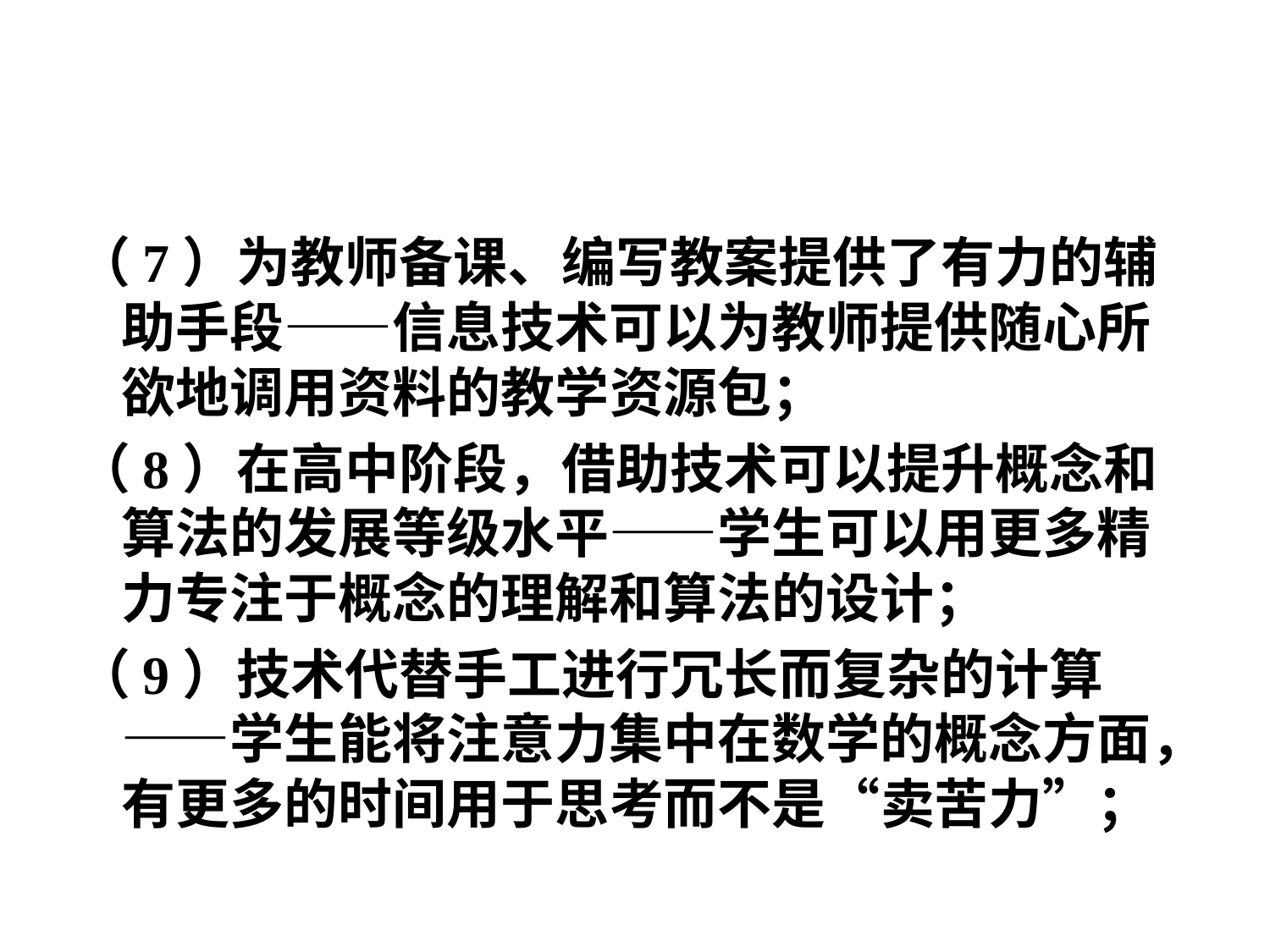

#
（7）为教师备课、编写教案提供了有力的辅助手段——信息技术可以为教师提供随心所欲地调用资料的教学资源包；
（8）在高中阶段，借助技术可以提升概念和算法的发展等级水平——学生可以用更多精力专注于概念的理解和算法的设计；
（9）技术代替手工进行冗长而复杂的计算——学生能将注意力集中在数学的概念方面，有更多的时间用于思考而不是“卖苦力”；